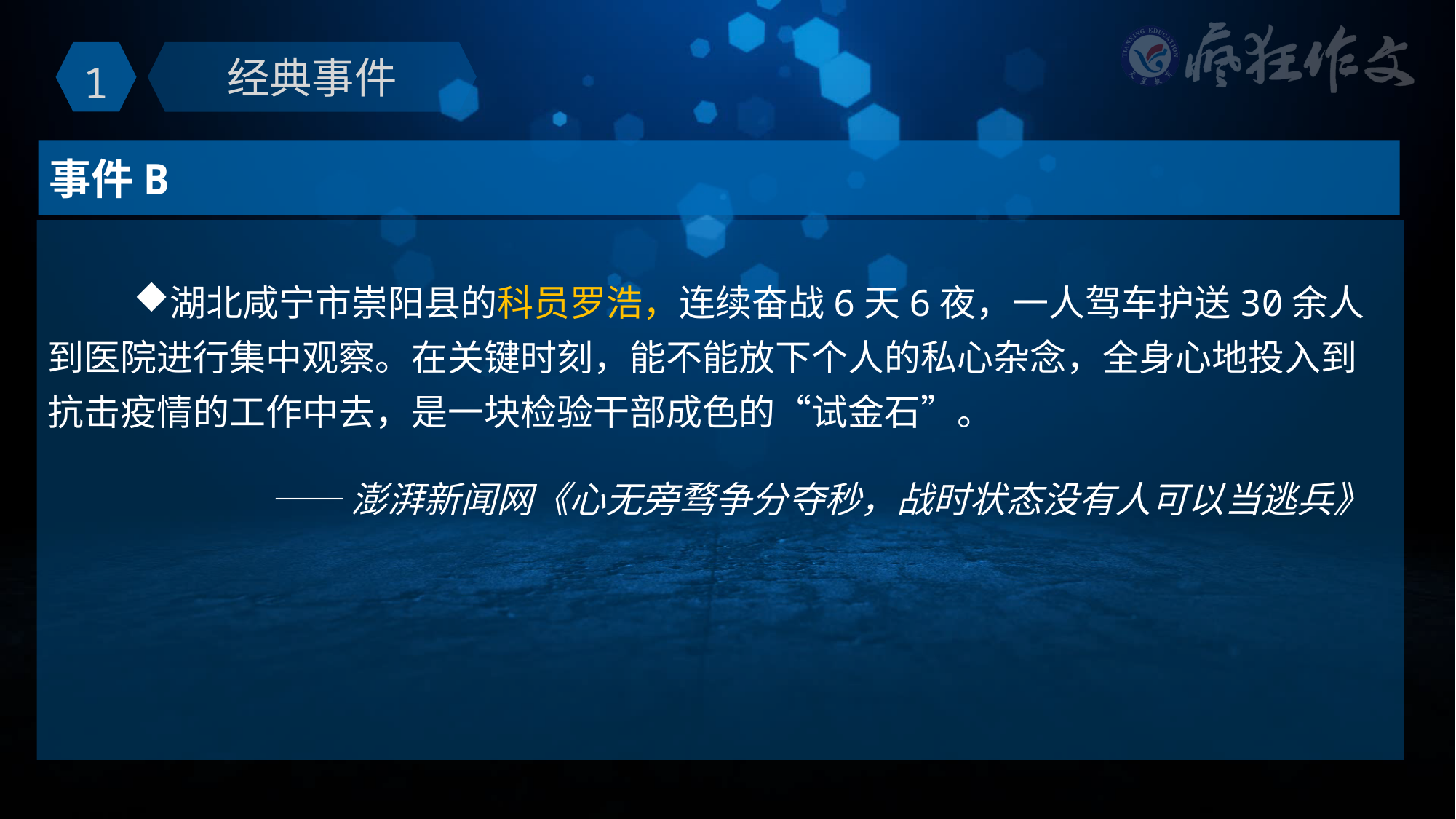

1

经典事件
事件B

湖北咸宁市崇阳县的科员罗浩，连续奋战6天6夜，一人驾车护送30余人到医院进行集中观察。在关键时刻，能不能放下个人的私心杂念，全身心地投入到抗击疫情的工作中去，是一块检验干部成色的“试金石”。

——澎湃新闻网《心无旁骛争分夺秒，战时状态没有人可以当逃兵》